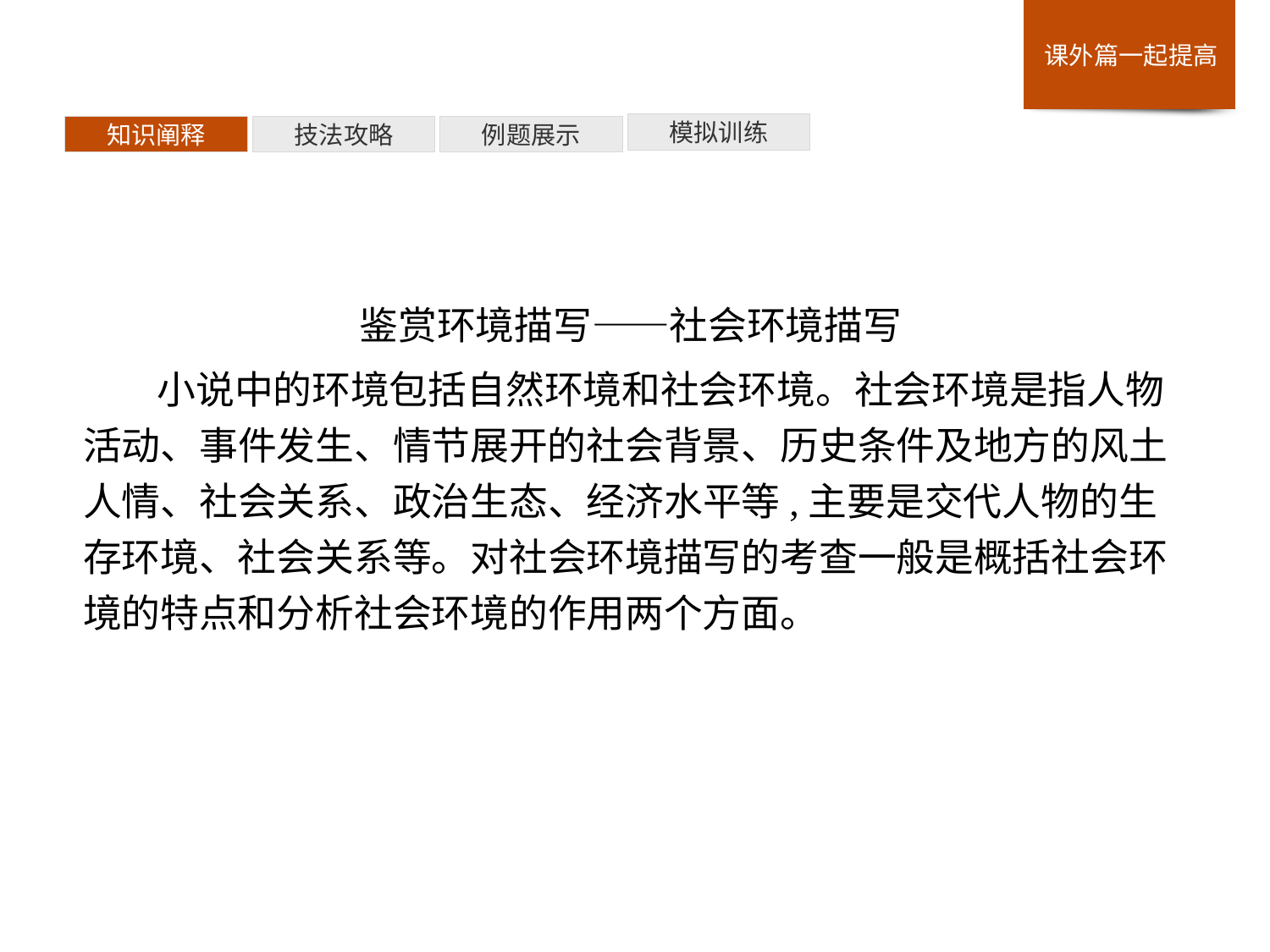

模拟训练
例题展示
技法攻略
知识阐释
鉴赏环境描写——社会环境描写
小说中的环境包括自然环境和社会环境。社会环境是指人物活动、事件发生、情节展开的社会背景、历史条件及地方的风土人情、社会关系、政治生态、经济水平等,主要是交代人物的生存环境、社会关系等。对社会环境描写的考查一般是概括社会环境的特点和分析社会环境的作用两个方面。